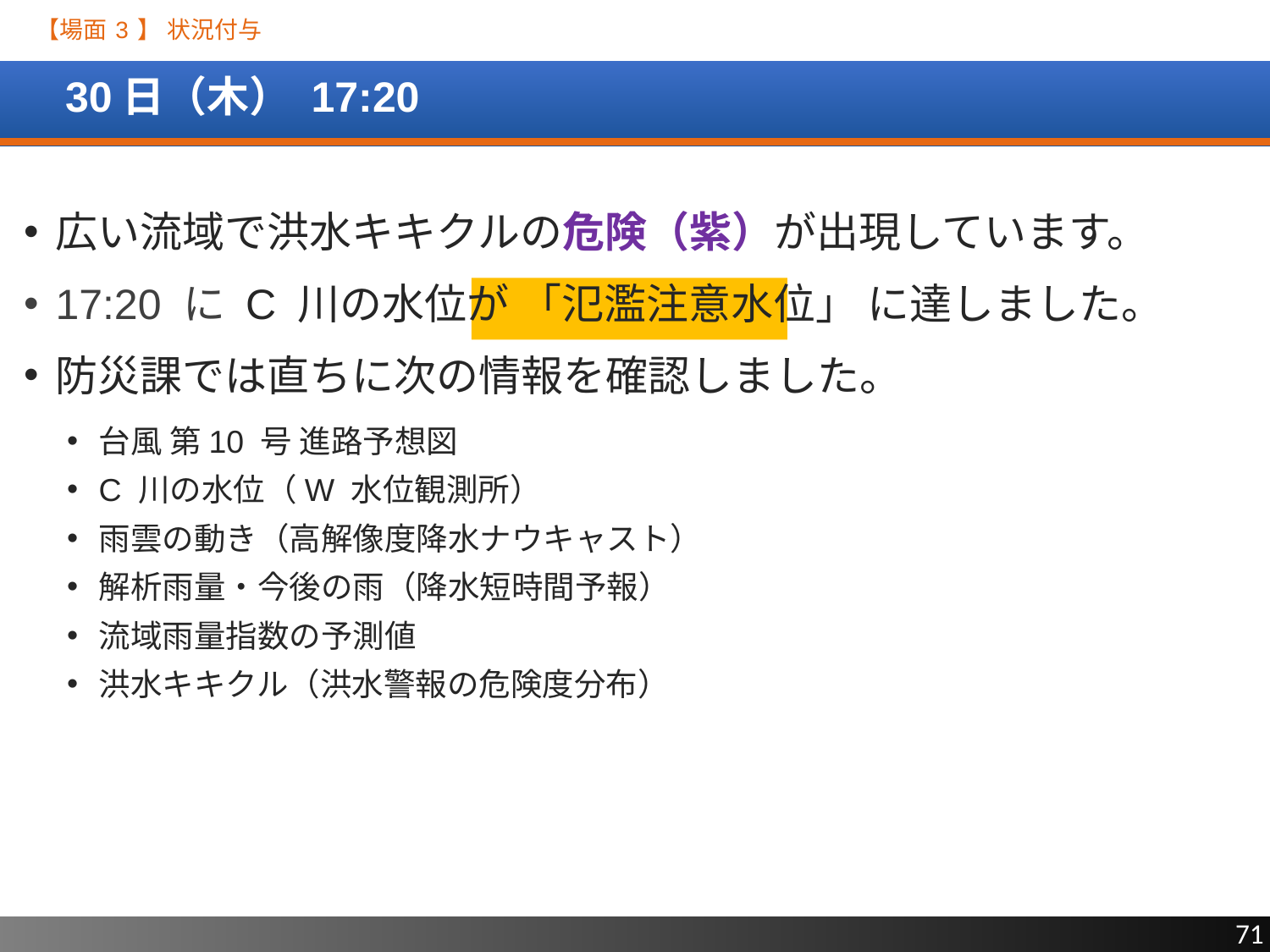

【場面 3 】 状況付与
# 30日（木） 17:20
広い流域で洪水キキクルの危険（紫）が出現しています。
17:20 に C 川の水位が 「氾濫注意水位」 に達しました。
防災課では直ちに次の情報を確認しました。
台風 第10 号 進路予想図
C 川の水位（W 水位観測所）
雨雲の動き（高解像度降水ナウキャスト）
解析雨量・今後の雨（降水短時間予報）
流域雨量指数の予測値
洪水キキクル（洪水警報の危険度分布）

71